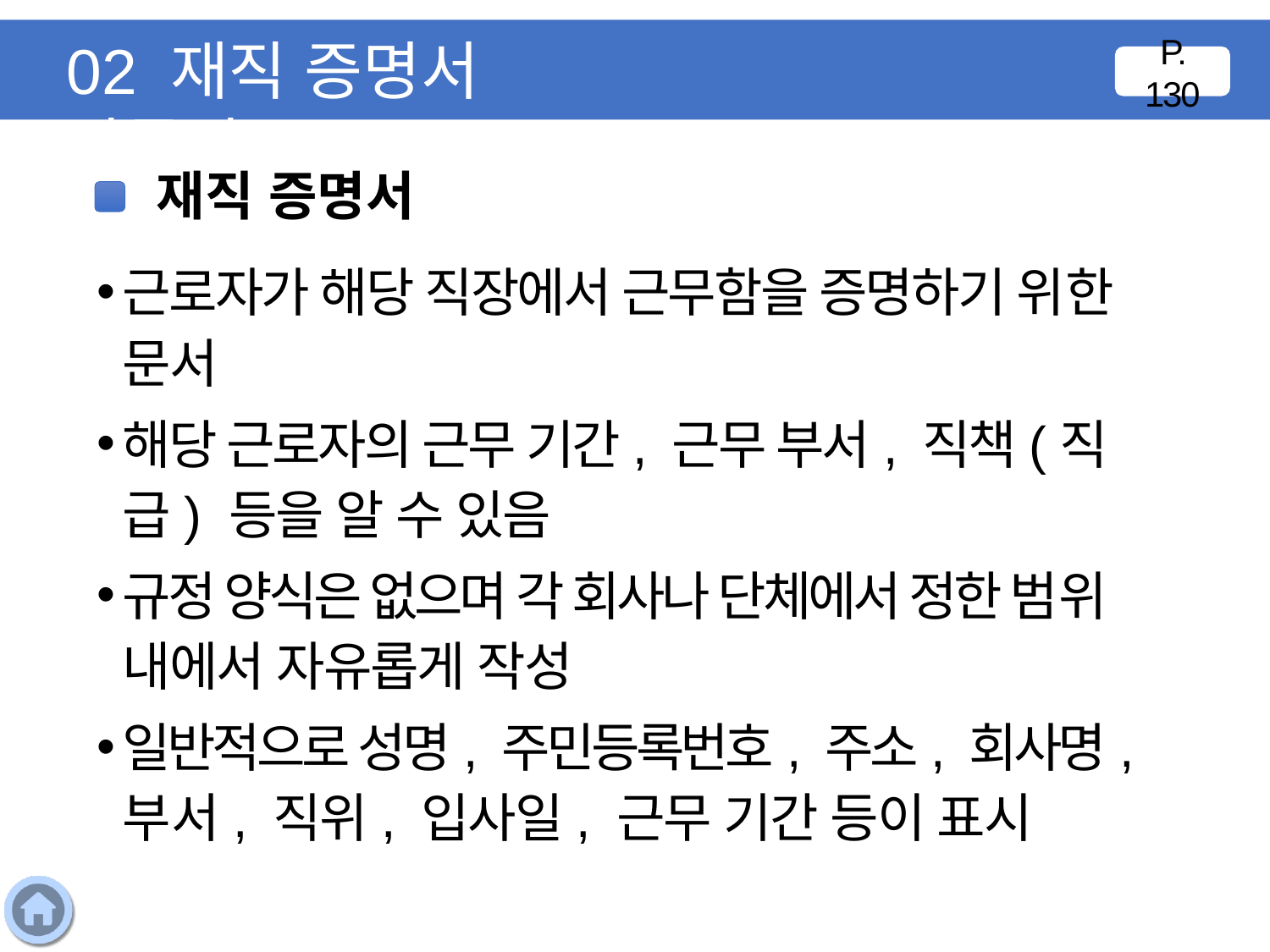

02 재직 증명서 만들기
P. 130
재직 증명서

근로자가 해당 직장에서 근무함을 증명하기 위한 문서
해당 근로자의 근무 기간, 근무 부서, 직책(직급) 등을 알 수 있음
규정 양식은 없으며 각 회사나 단체에서 정한 범위 내에서 자유롭게 작성
일반적으로 성명, 주민등록번호, 주소, 회사명, 부서, 직위, 입사일, 근무 기간 등이 표시